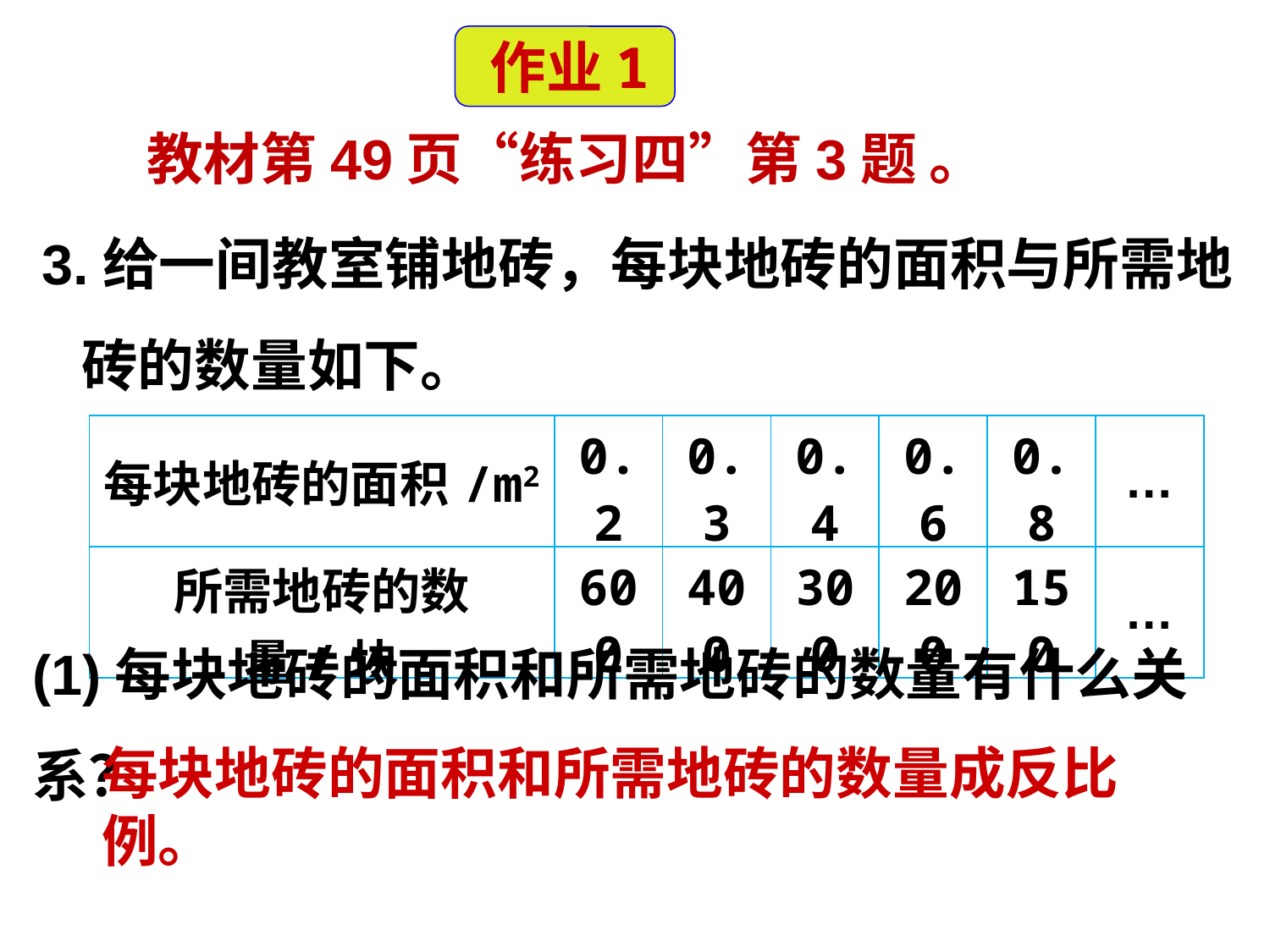

作业1
    教材第49页“练习四”第3题 。
3.给一间教室铺地砖，每块地砖的面积与所需地
  砖的数量如下。
| 每块地砖的面积/m2 | 0.2 | 0.3 | 0.4 | 0.6 | 0.8 | … |
| --- | --- | --- | --- | --- | --- | --- |
| 所需地砖的数量/块 | 600 | 400 | 300 | 200 | 150 | … |
(1)每块地砖的面积和所需地砖的数量有什么关系？
每块地砖的面积和所需地砖的数量成反比例。